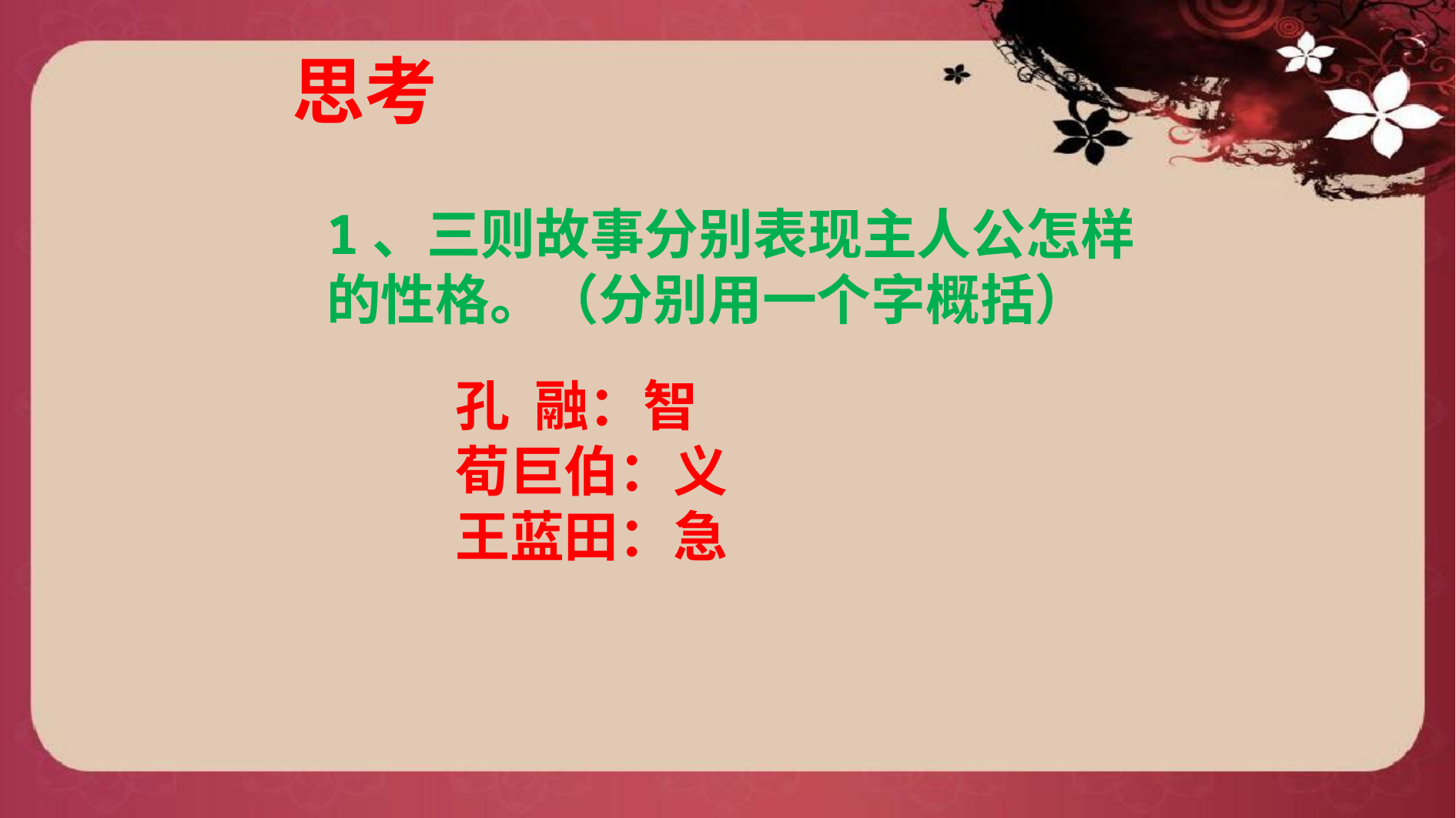

思考
1、三则故事分别表现主人公怎样的性格。（分别用一个字概括）
孔  融：智
荀巨伯：义
王蓝田：急